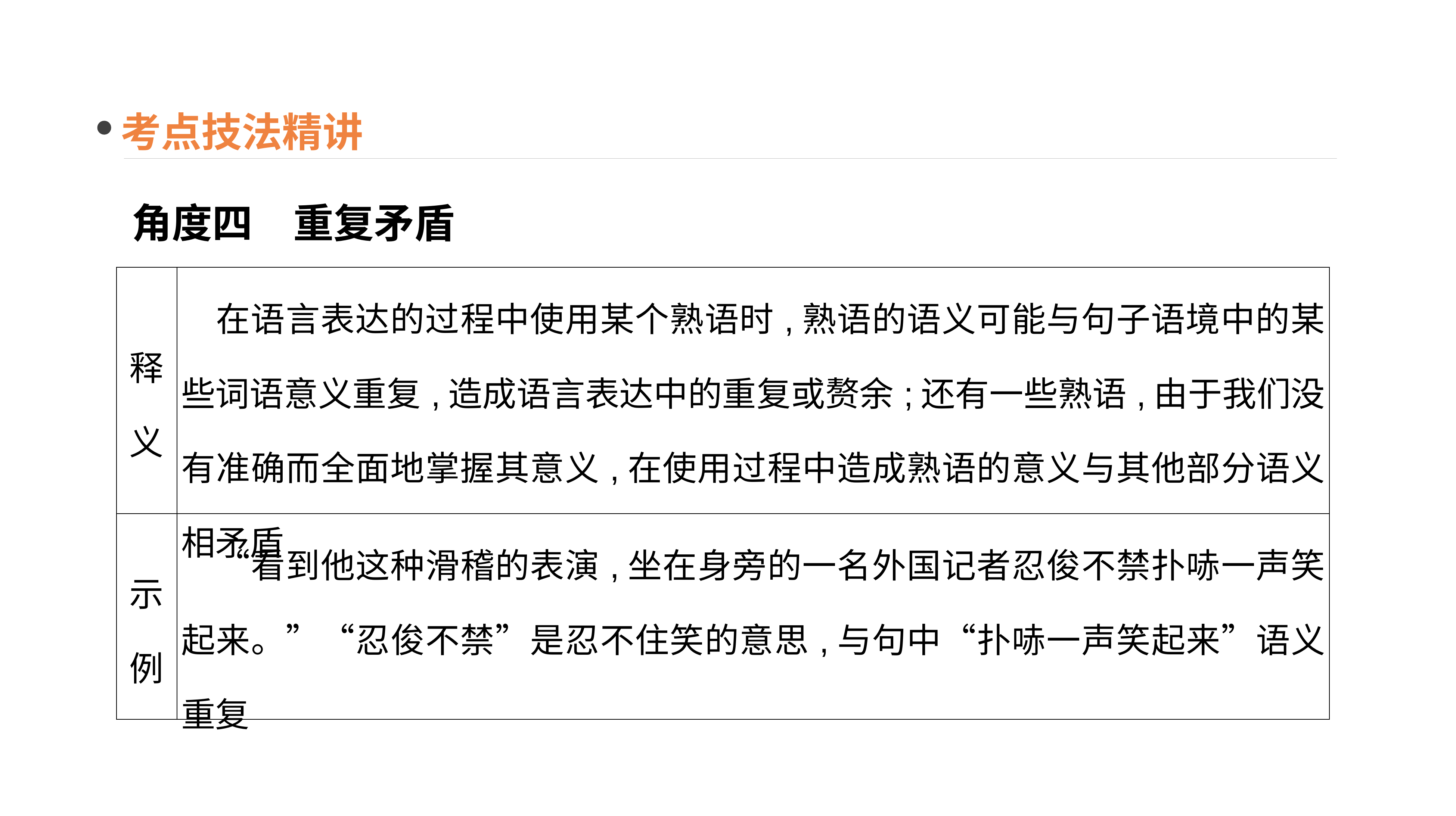

考点技法精讲

角度四　重复矛盾
| 释义 | 在语言表达的过程中使用某个熟语时,熟语的语义可能与句子语境中的某些词语意义重复,造成语言表达中的重复或赘余;还有一些熟语,由于我们没有准确而全面地掌握其意义,在使用过程中造成熟语的意义与其他部分语义相矛盾 |
| --- | --- |
| 示例 | “看到他这种滑稽的表演,坐在身旁的一名外国记者忍俊不禁扑哧一声笑起来。”“忍俊不禁”是忍不住笑的意思,与句中“扑哧一声笑起来”语义重复 |